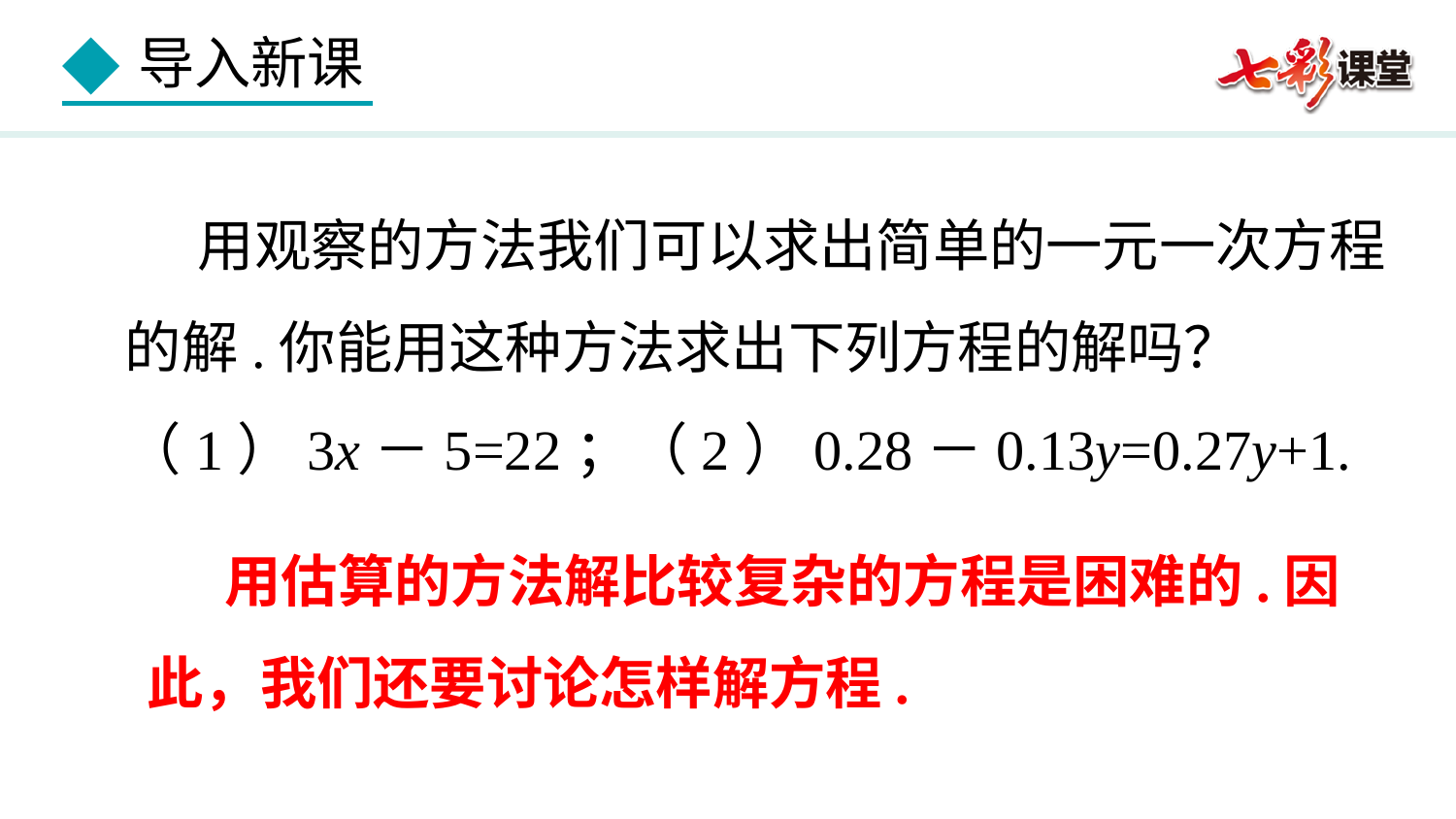

用观察的方法我们可以求出简单的一元一次方程的解.你能用这种方法求出下列方程的解吗？
（1）3x－5=22；（2）0.28－0.13y=0.27y+1.

     用估算的方法解比较复杂的方程是困难的.因此，我们还要讨论怎样解方程.